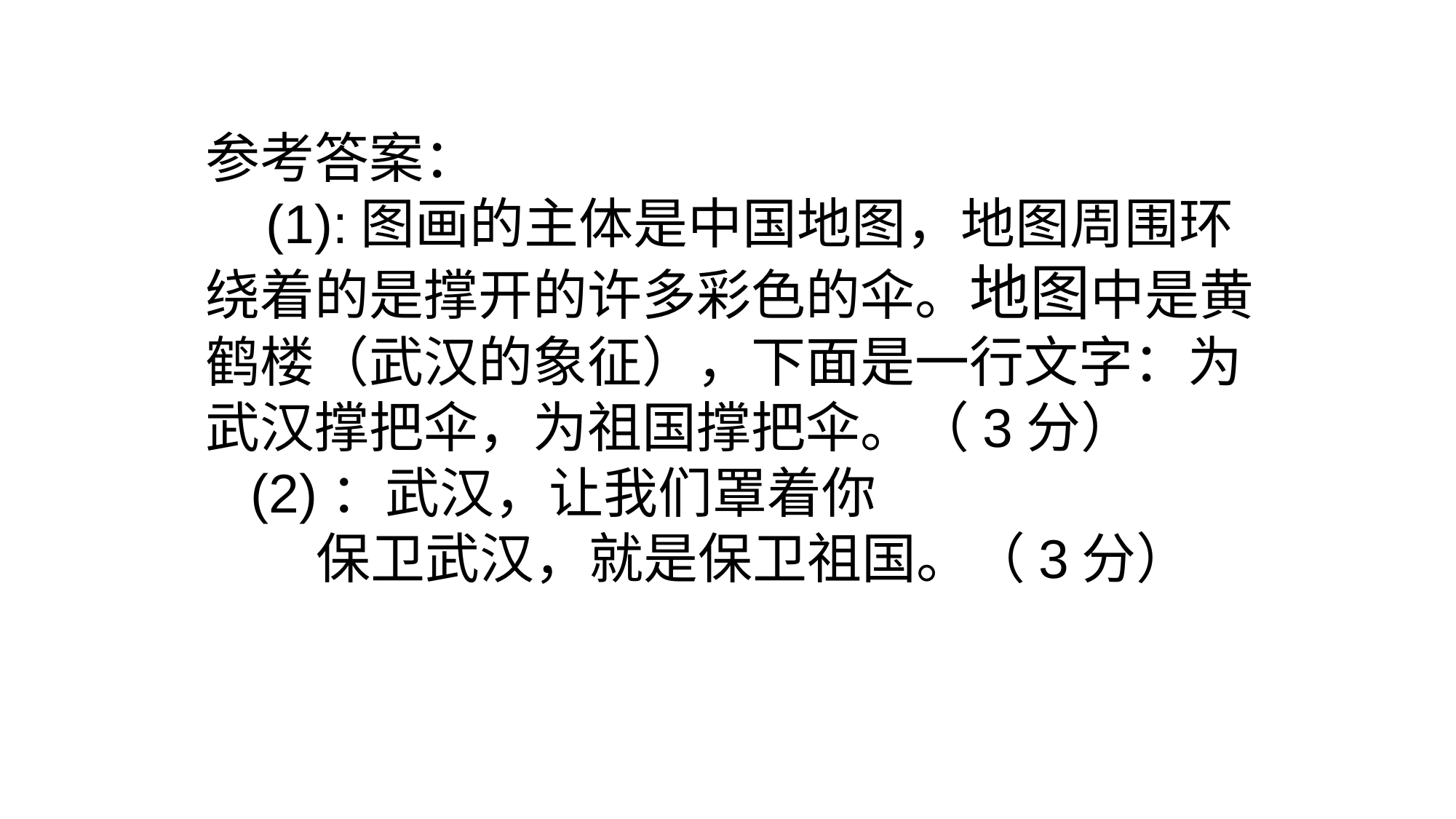

参考答案：
    (1):图画的主体是中国地图，地图周围环绕着的是撑开的许多彩色的伞。地图中是黄鹤楼（武汉的象征），下面是一行文字：为武汉撑把伞，为祖国撑把伞。（3分）
   (2)：武汉，让我们罩着你
        保卫武汉，就是保卫祖国。（3分）